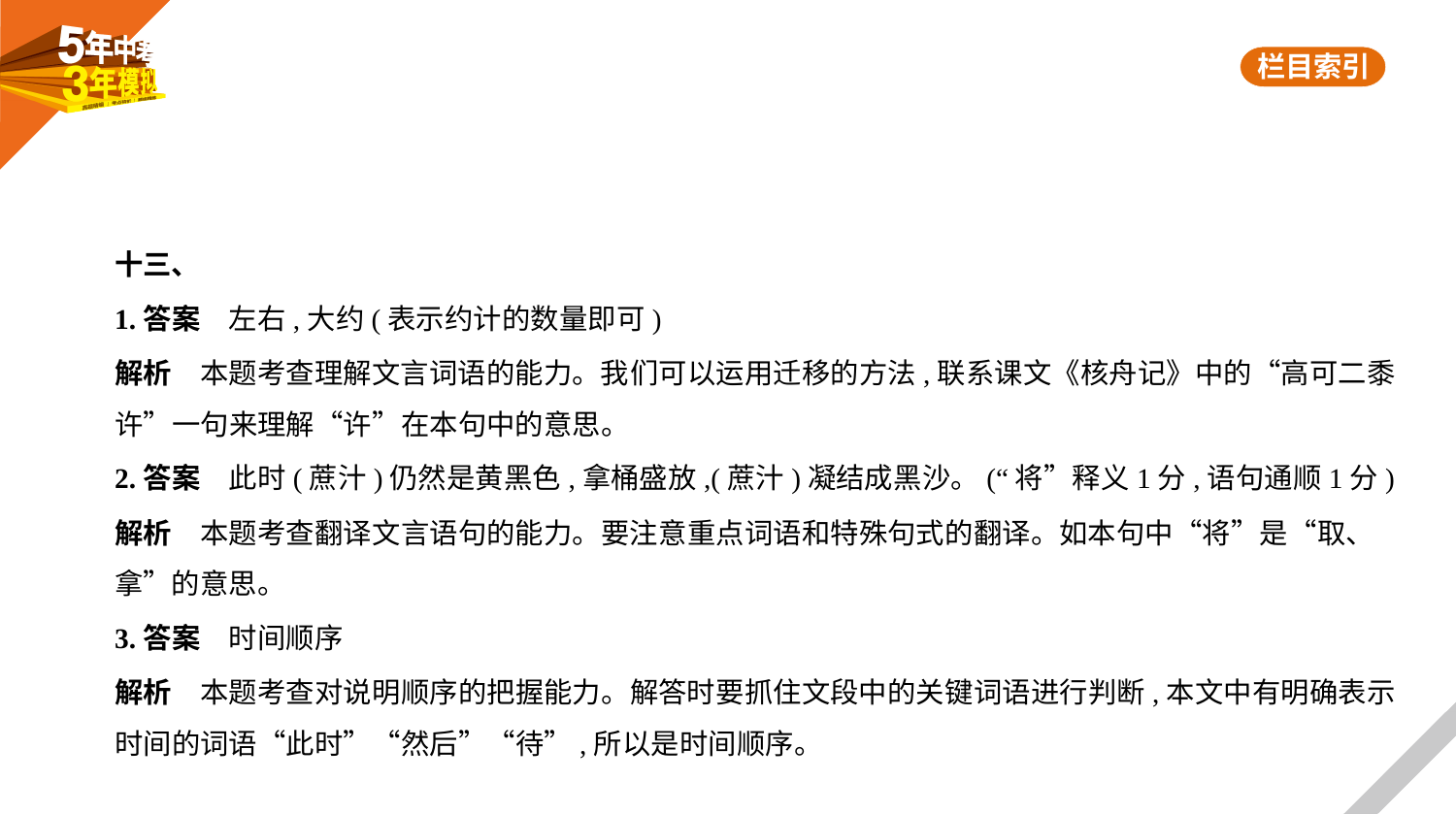

十三、
1.答案　左右,大约(表示约计的数量即可)
解析　本题考查理解文言词语的能力。我们可以运用迁移的方法,联系课文《核舟记》中的“高可二黍
许”一句来理解“许”在本句中的意思。
2.答案　此时(蔗汁)仍然是黄黑色,拿桶盛放,(蔗汁)凝结成黑沙。(“将”释义1分,语句通顺1分)
解析　本题考查翻译文言语句的能力。要注意重点词语和特殊句式的翻译。如本句中“将”是“取、
拿”的意思。
3.答案　时间顺序
解析　本题考查对说明顺序的把握能力。解答时要抓住文段中的关键词语进行判断,本文中有明确表示
时间的词语“此时”“然后”“待”,所以是时间顺序。